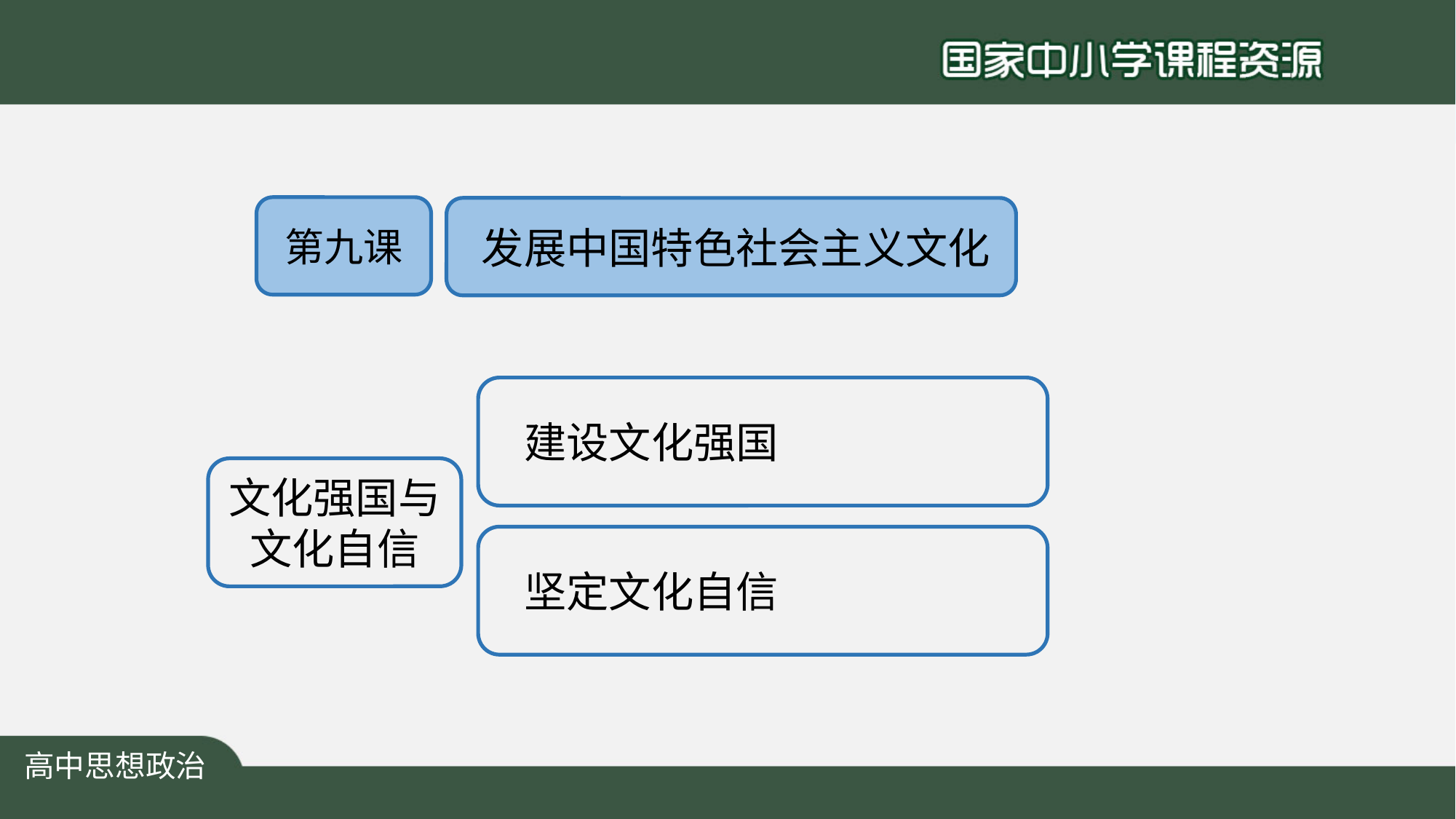

第九课
 发展中国特色社会主义文化
  建设文化强国
文化强国与文化自信
  坚定文化自信